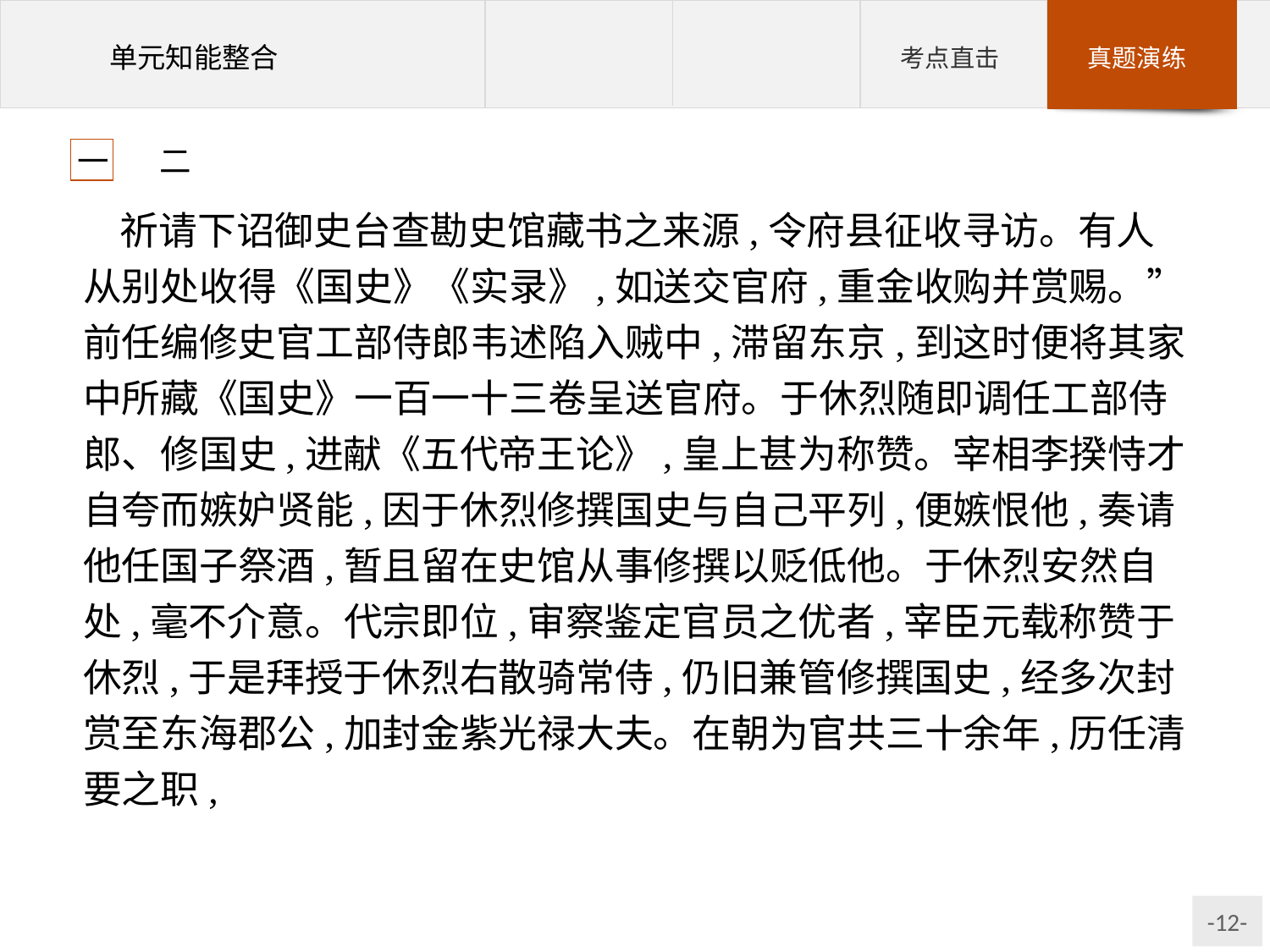

一       二

祈请下诏御史台查勘史馆藏书之来源,令府县征收寻访。有人从别处收得《国史》《实录》,如送交官府,重金收购并赏赐。”前任编修史官工部侍郎韦述陷入贼中,滞留东京,到这时便将其家中所藏《国史》一百一十三卷呈送官府。于休烈随即调任工部侍郎、修国史,进献《五代帝王论》,皇上甚为称赞。宰相李揆恃才自夸而嫉妒贤能,因于休烈修撰国史与自己平列,便嫉恨他,奏请他任国子祭酒,暂且留在史馆从事修撰以贬低他。于休烈安然自处,毫不介意。代宗即位,审察鉴定官员之优者,宰臣元载称赞于休烈,于是拜授于休烈右散骑常侍,仍旧兼管修撰国史,经多次封赏至东海郡公,加封金紫光禄大夫。在朝为官共三十余年,历任清要之职,